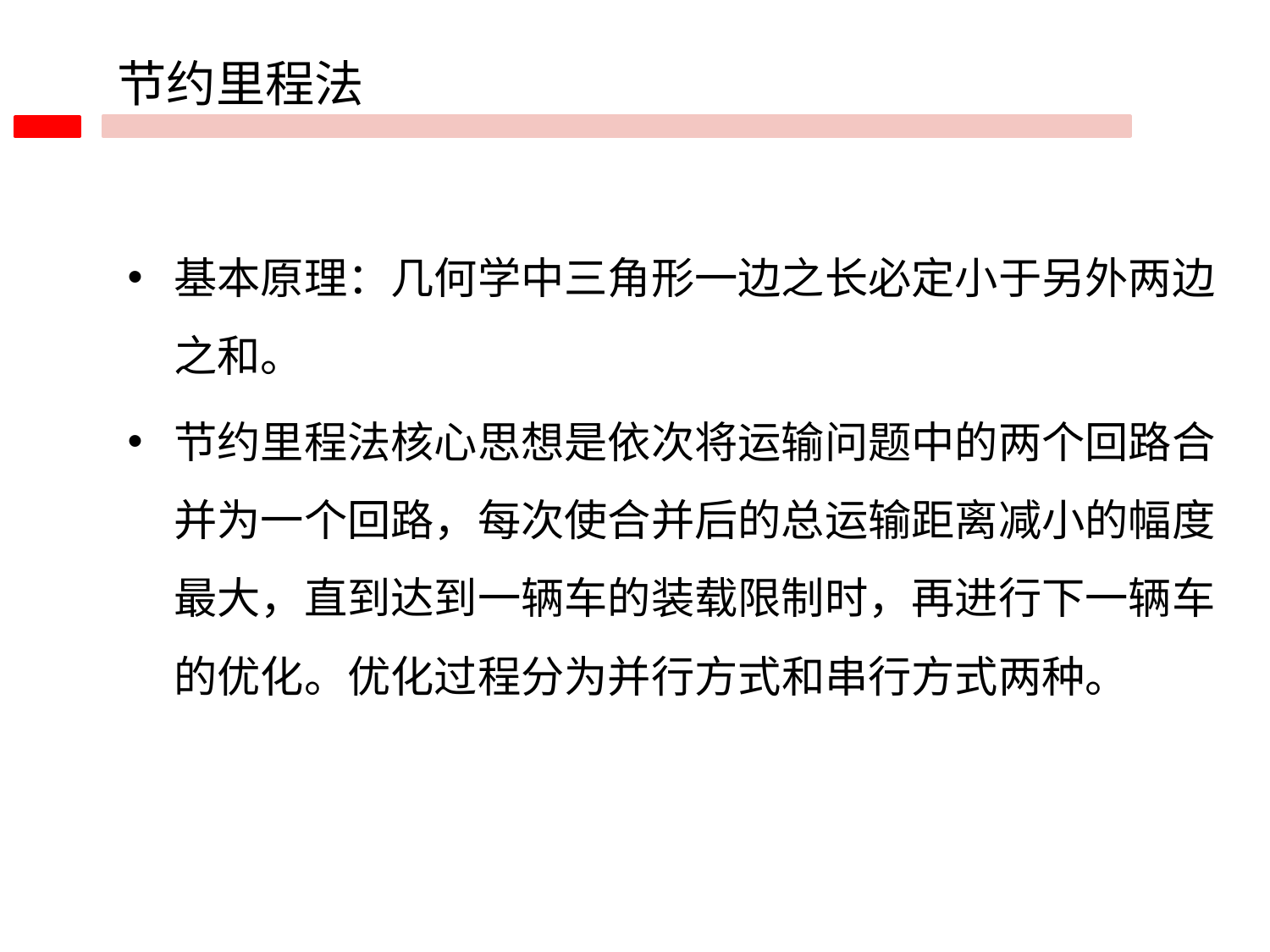

节约里程法
基本原理：几何学中三角形一边之长必定小于另外两边之和。
节约里程法核心思想是依次将运输问题中的两个回路合并为一个回路，每次使合并后的总运输距离减小的幅度最大，直到达到一辆车的装载限制时，再进行下一辆车的优化。优化过程分为并行方式和串行方式两种。